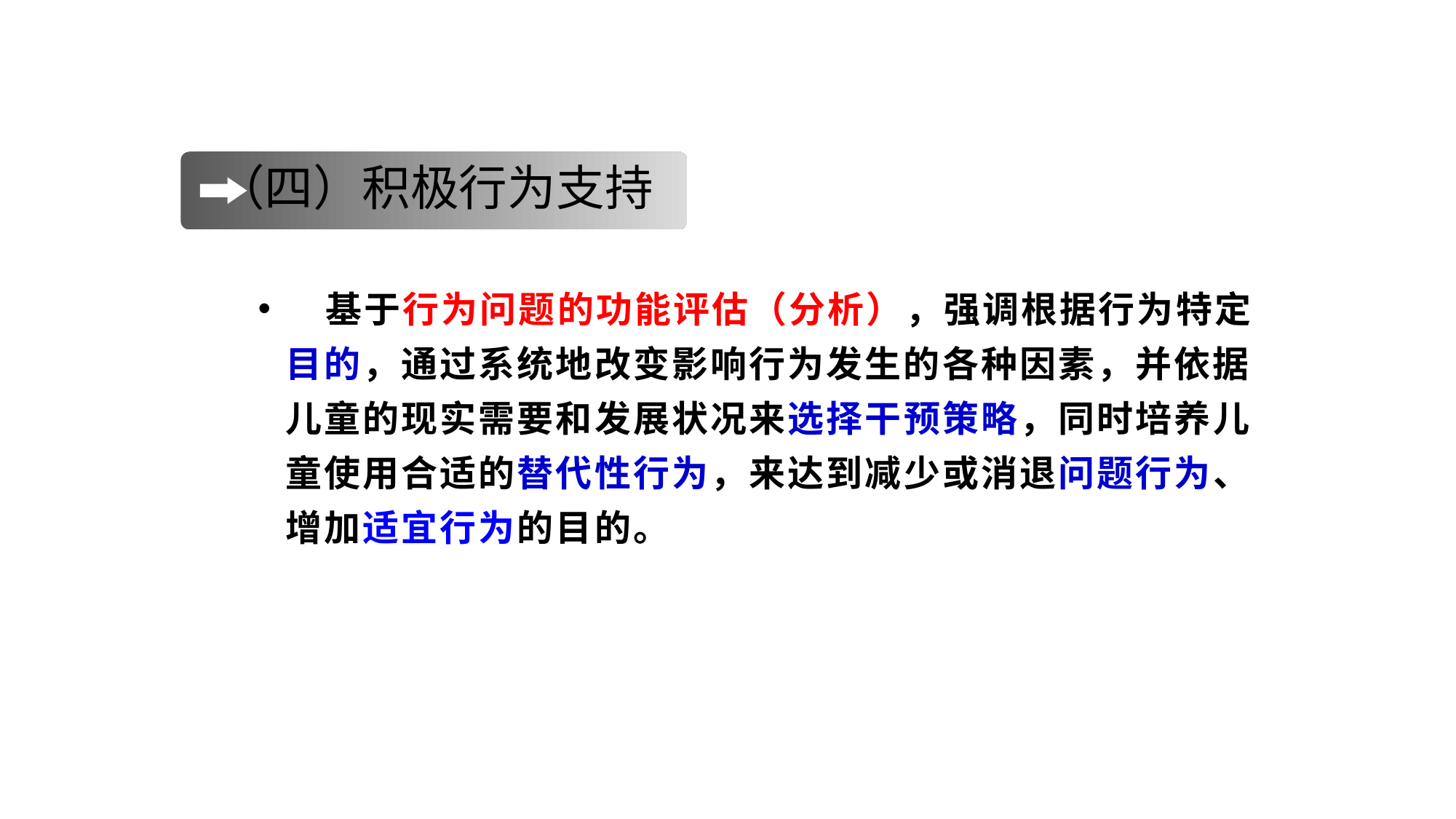

（四）积极行为支持

   基于行为问题的功能评估（分析），强调根据行为特定目的，通过系统地改变影响行为发生的各种因素，并依据儿童的现实需要和发展状况来选择干预策略，同时培养儿童使用合适的替代性行为，来达到减少或消退问题行为、增加适宜行为的目的。